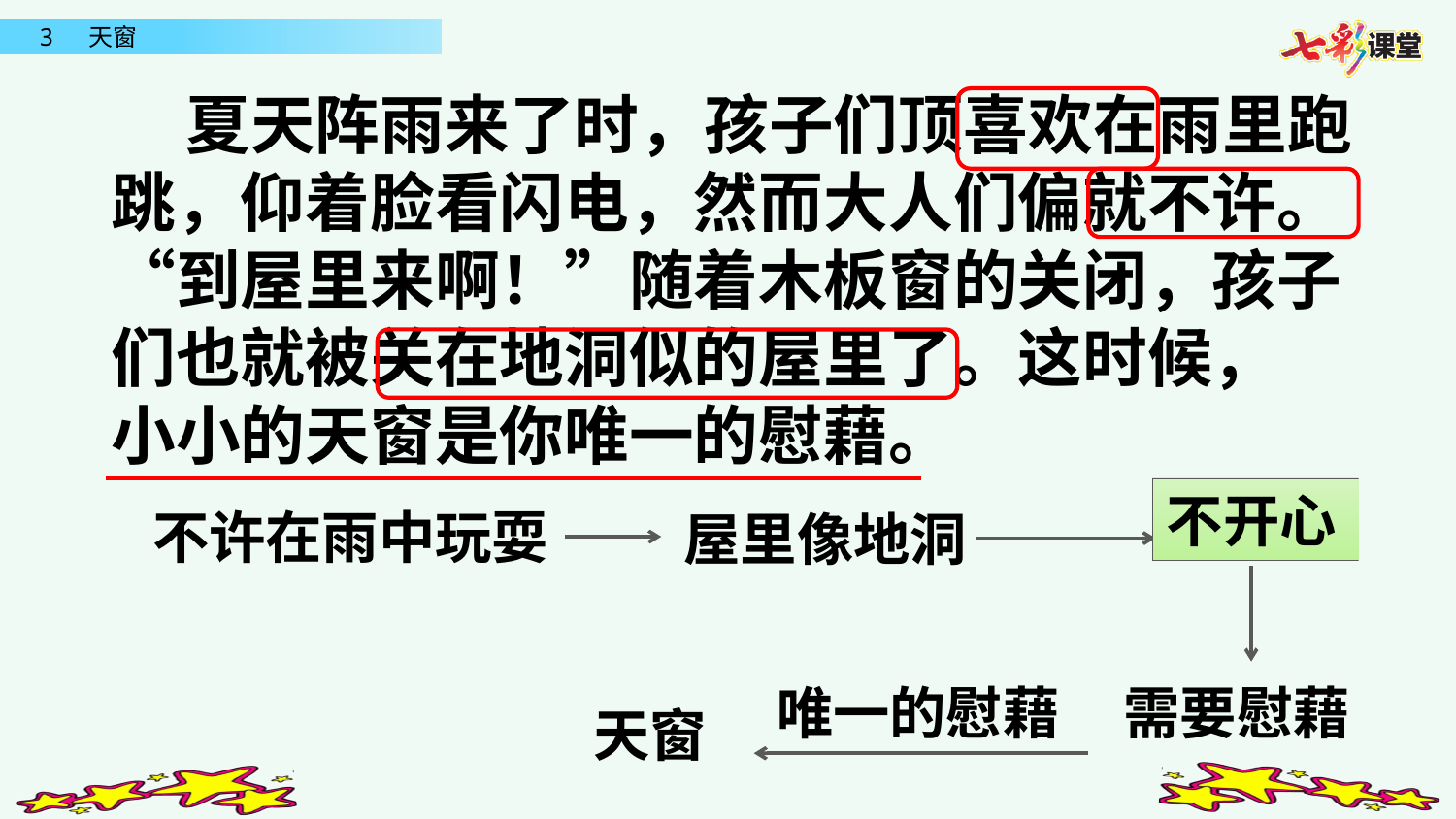

夏天阵雨来了时，孩子们顶喜欢在雨里跑跳，仰着脸看闪电，然而大人们偏就不许。“到屋里来啊！”随着木板窗的关闭，孩子们也就被关在地洞似的屋里了。这时候，
小小的天窗是你唯一的慰藉。

不开心
不许在雨中玩耍
屋里像地洞
唯一的慰藉
需要慰藉
天窗